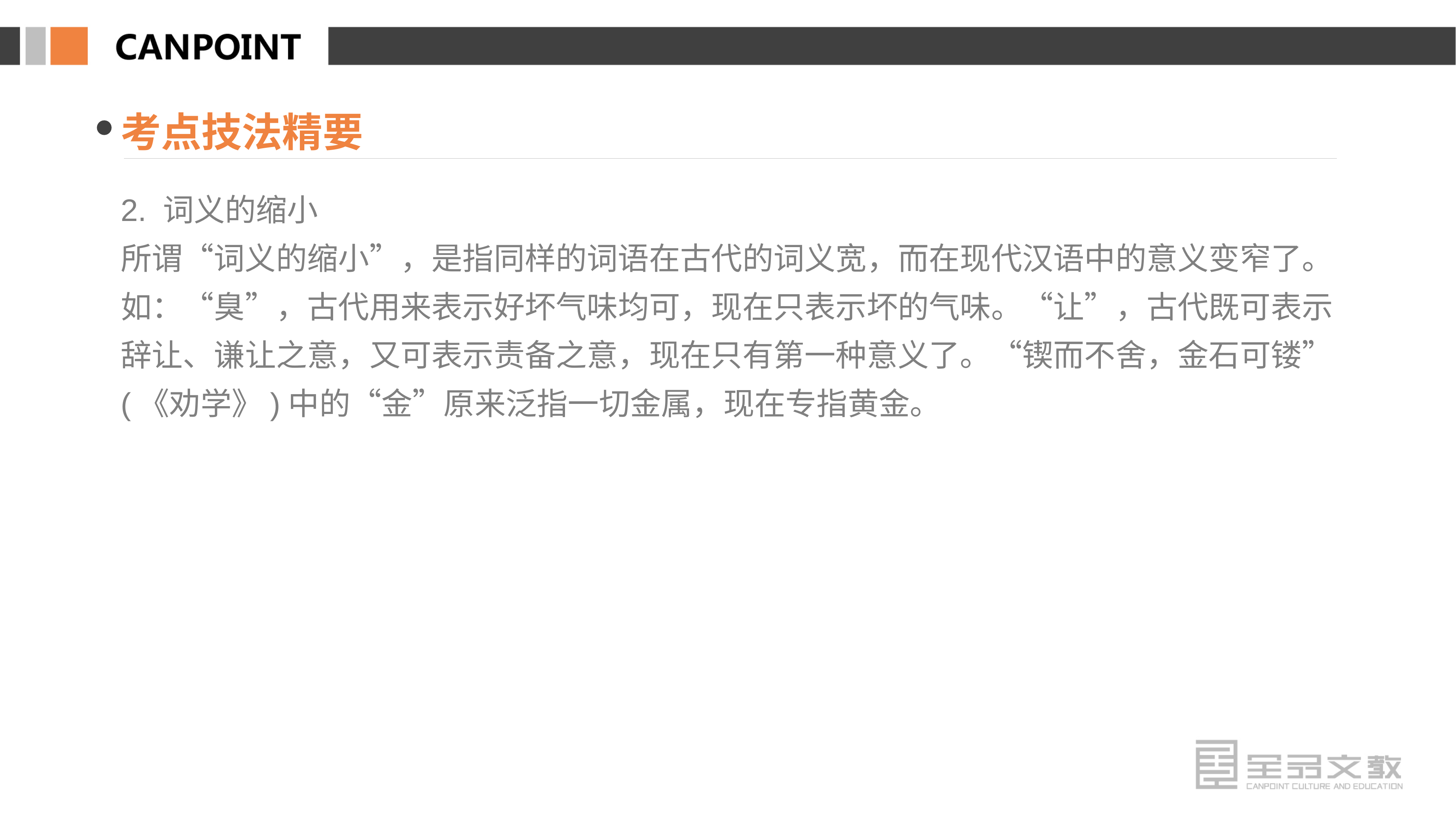

考点技法精要

2. 词义的缩小
所谓“词义的缩小”，是指同样的词语在古代的词义宽，而在现代汉语中的意义变窄了。如：“臭”，古代用来表示好坏气味均可，现在只表示坏的气味。“让”，古代既可表示辞让、谦让之意，又可表示责备之意，现在只有第一种意义了。“锲而不舍，金石可镂”(《劝学》)中的“金”原来泛指一切金属，现在专指黄金。